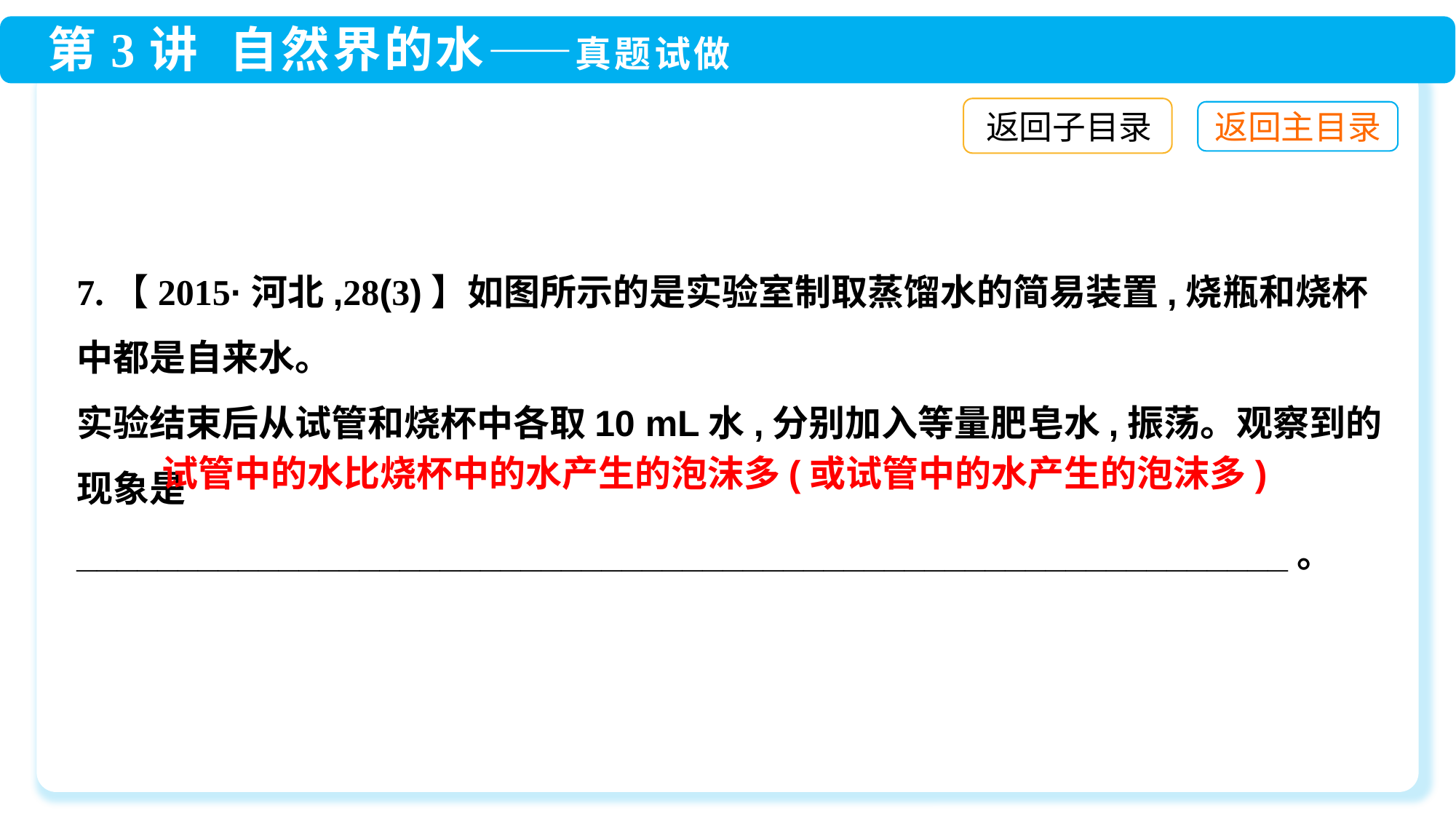

返回子目录

7.【2015·河北,28(3)】如图所示的是实验室制取蒸馏水的简易装置,烧瓶和烧杯中都是自来水。
实验结束后从试管和烧杯中各取10 mL水,分别加入等量肥皂水,振荡。观察到的现象是____________________________________________________________。
试管中的水比烧杯中的水产生的泡沫多(或试管中的水产生的泡沫多)